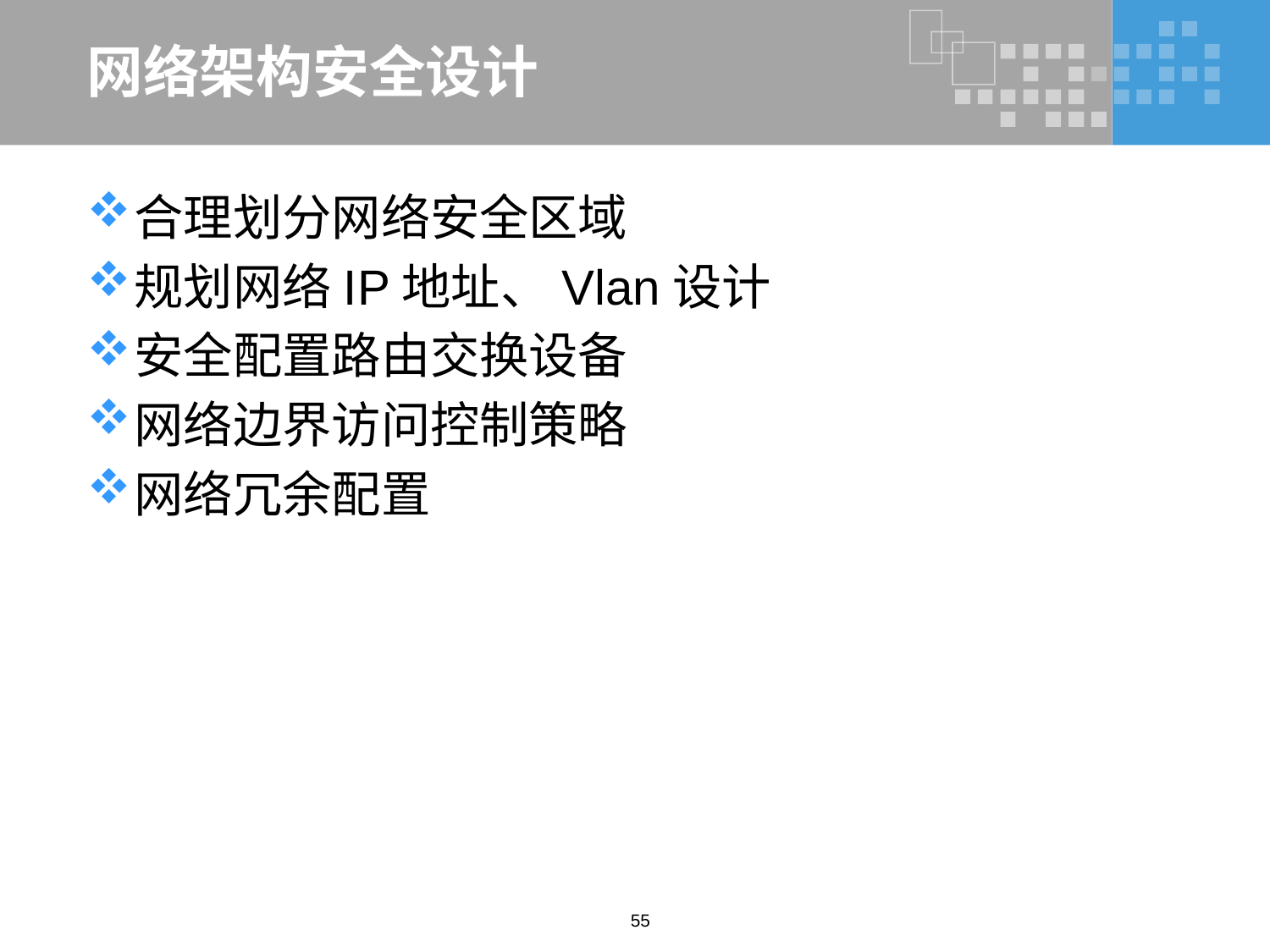

# 网络架构安全设计
合理划分网络安全区域
规划网络IP地址、Vlan设计
安全配置路由交换设备
网络边界访问控制策略
网络冗余配置

55